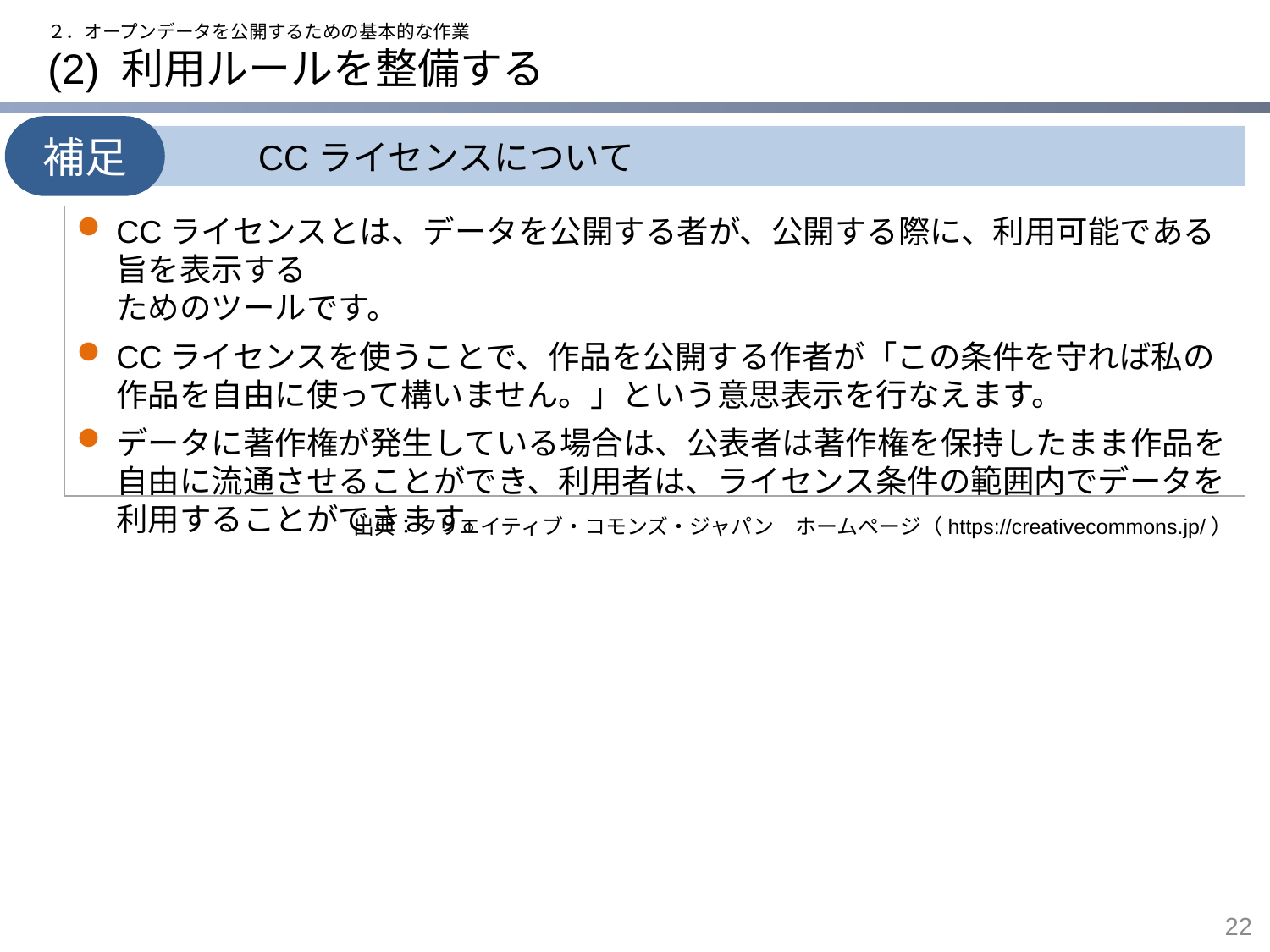

２．オープンデータを公開するための基本的な作業
# (2) 利用ルールを整備する
補足
　　　　　　CCライセンスについて
CCライセンスとは、データを公開する者が、公開する際に、利用可能である旨を表示する
ためのツールです。
CCライセンスを使うことで、作品を公開する作者が「この条件を守れば私の作品を自由に使って構いません。」という意思表示を行なえます。
データに著作権が発生している場合は、公表者は著作権を保持したまま作品を自由に流通させることができ、利用者は、ライセンス条件の範囲内でデータを利用することができます。
出典：クリエイティブ・コモンズ・ジャパン　ホームページ（https://creativecommons.jp/）
22